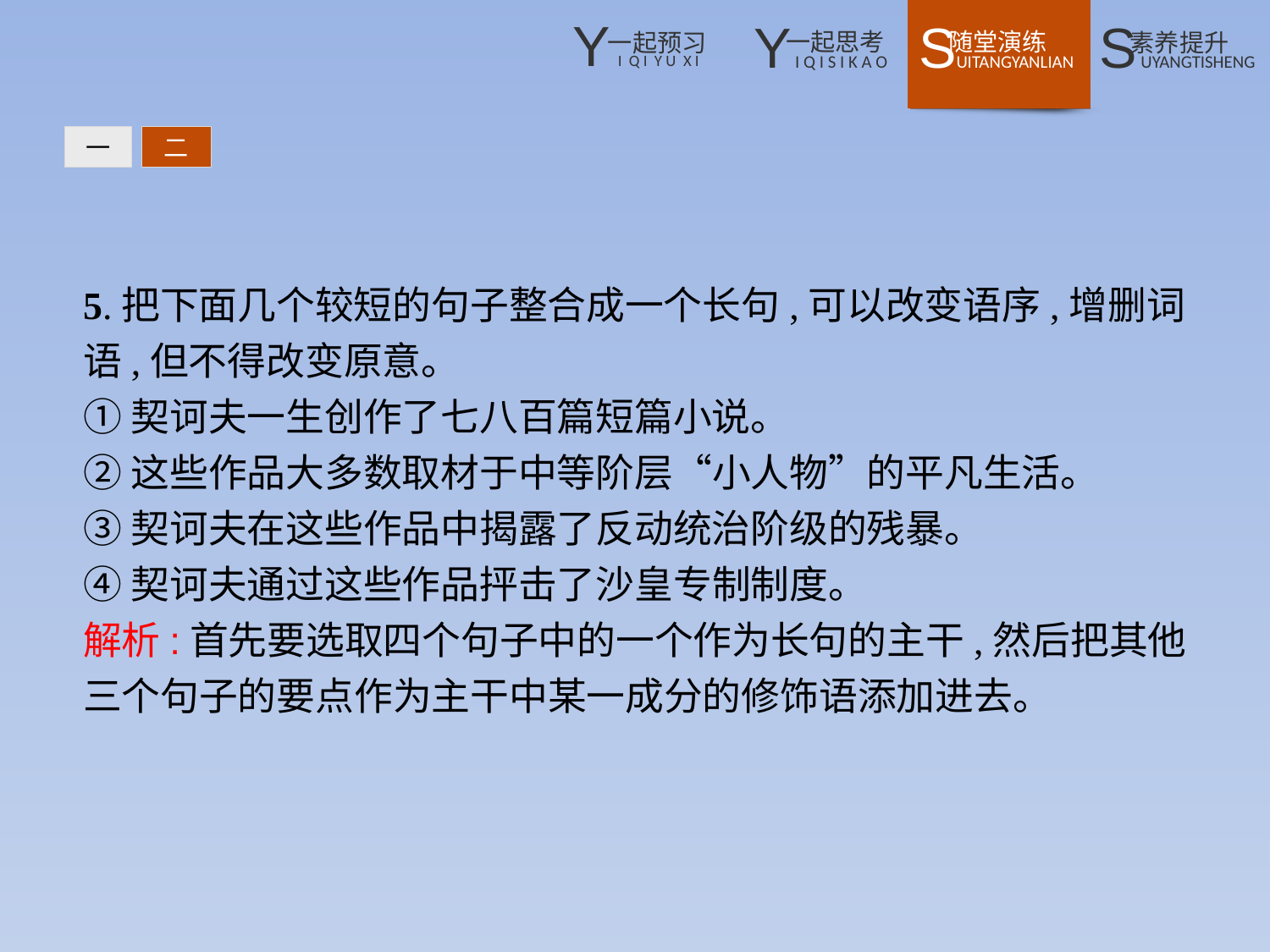

一
二
5.把下面几个较短的句子整合成一个长句,可以改变语序,增删词语,但不得改变原意。
①契诃夫一生创作了七八百篇短篇小说。
②这些作品大多数取材于中等阶层“小人物”的平凡生活。
③契诃夫在这些作品中揭露了反动统治阶级的残暴。
④契诃夫通过这些作品抨击了沙皇专制制度。
解析:首先要选取四个句子中的一个作为长句的主干,然后把其他三个句子的要点作为主干中某一成分的修饰语添加进去。